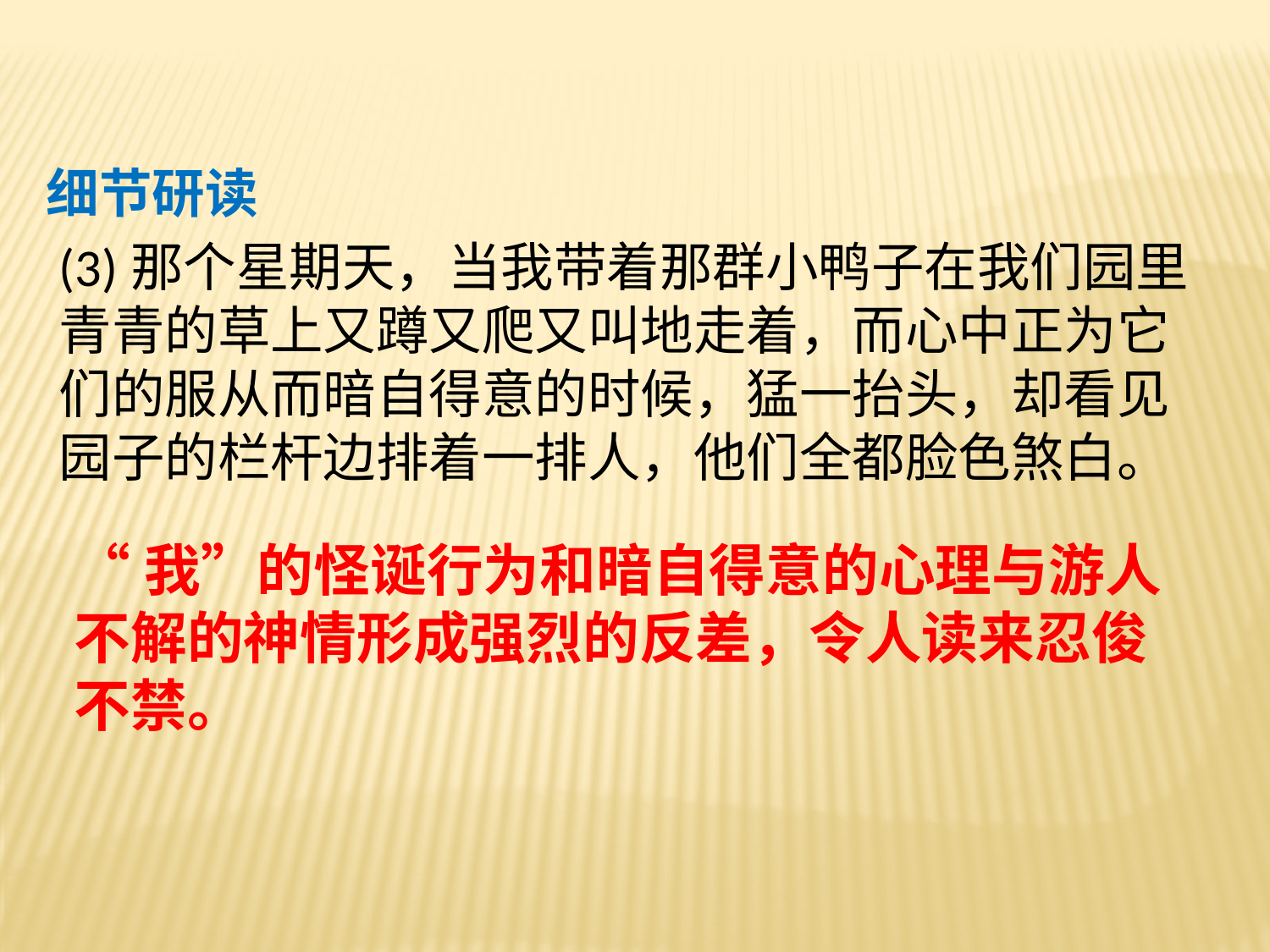

细节研读
(3)那个星期天，当我带着那群小鸭子在我们园里青青的草上又蹲又爬又叫地走着，而心中正为它们的服从而暗自得意的时候，猛一抬头，却看见园子的栏杆边排着一排人，他们全都脸色煞白。

“我”的怪诞行为和暗自得意的心理与游人不解的神情形成强烈的反差，令人读来忍俊不禁。